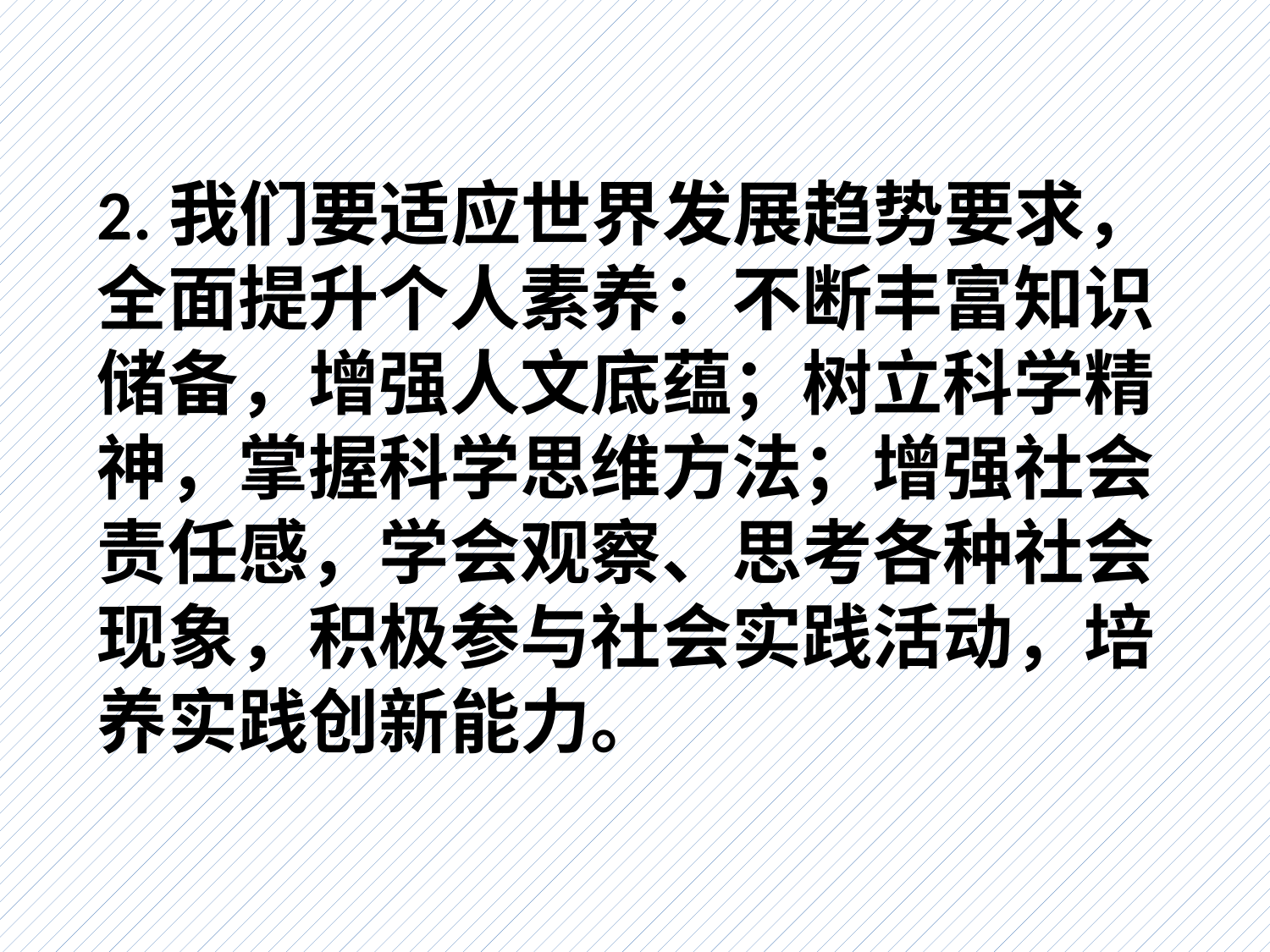

2.我们要适应世界发展趋势要求，全面提升个人素养：不断丰富知识储备，增强人文底蕴；树立科学精神，掌握科学思维方法；增强社会责任感，学会观察、思考各种社会现象，积极参与社会实践活动，培养实践创新能力。